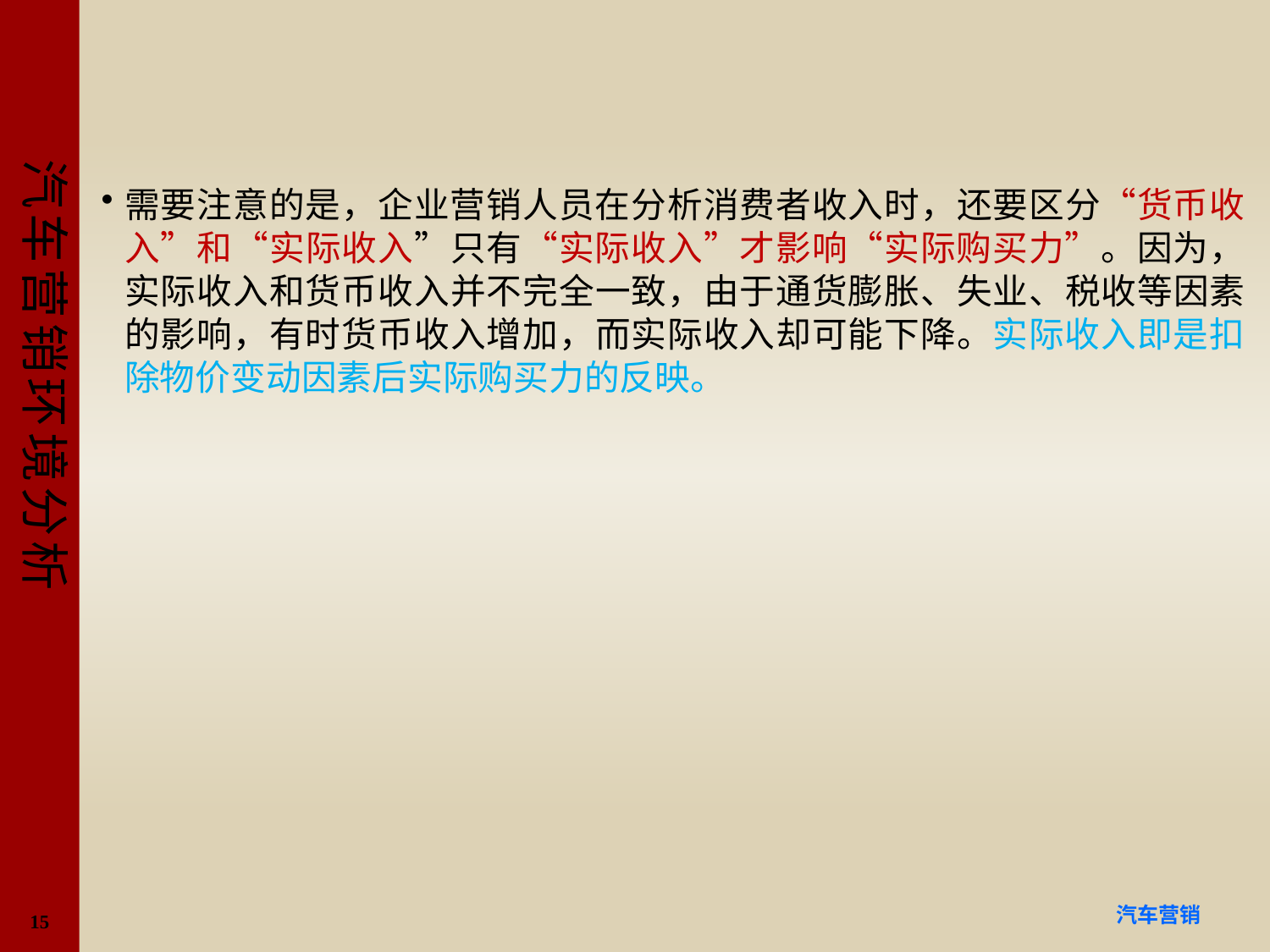

#
需要注意的是，企业营销人员在分析消费者收入时，还要区分“货币收入”和“实际收入”只有“实际收入”才影响“实际购买力”。因为，实际收入和货币收入并不完全一致，由于通货膨胀、失业、税收等因素的影响，有时货币收入增加，而实际收入却可能下降。实际收入即是扣除物价变动因素后实际购买力的反映。

15